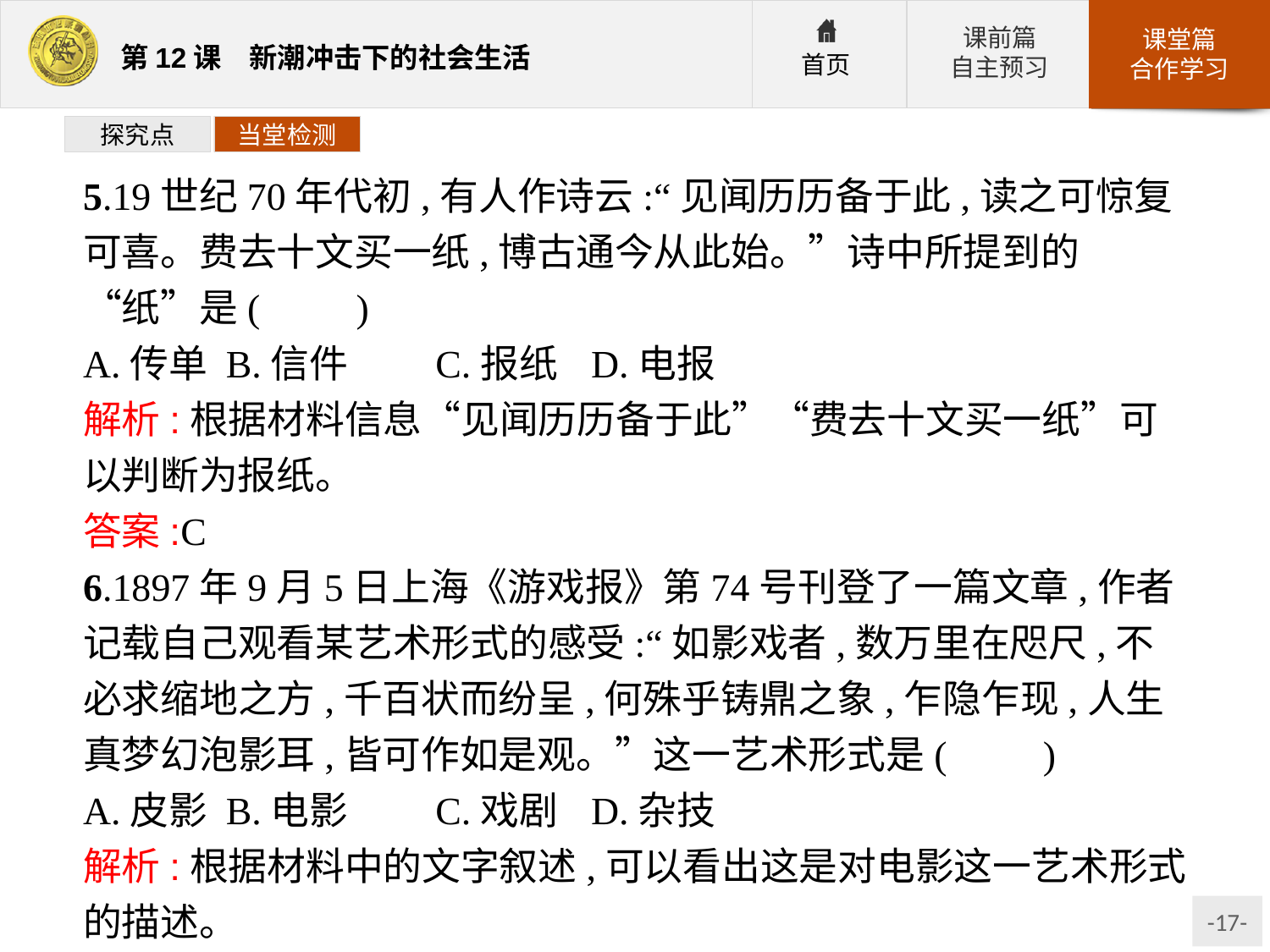

探究点
当堂检测
5.19世纪70年代初,有人作诗云:“见闻历历备于此,读之可惊复可喜。费去十文买一纸,博古通今从此始。”诗中所提到的“纸”是(　　)
A.传单	B.信件	C.报纸	D.电报
解析:根据材料信息“见闻历历备于此”“费去十文买一纸”可以判断为报纸。
答案:C
6.1897年9月5日上海《游戏报》第74号刊登了一篇文章,作者记载自己观看某艺术形式的感受:“如影戏者,数万里在咫尺,不必求缩地之方,千百状而纷呈,何殊乎铸鼎之象,乍隐乍现,人生真梦幻泡影耳,皆可作如是观。”这一艺术形式是(　　)
A.皮影	B.电影	C.戏剧	D.杂技
解析:根据材料中的文字叙述,可以看出这是对电影这一艺术形式的描述。
答案:B